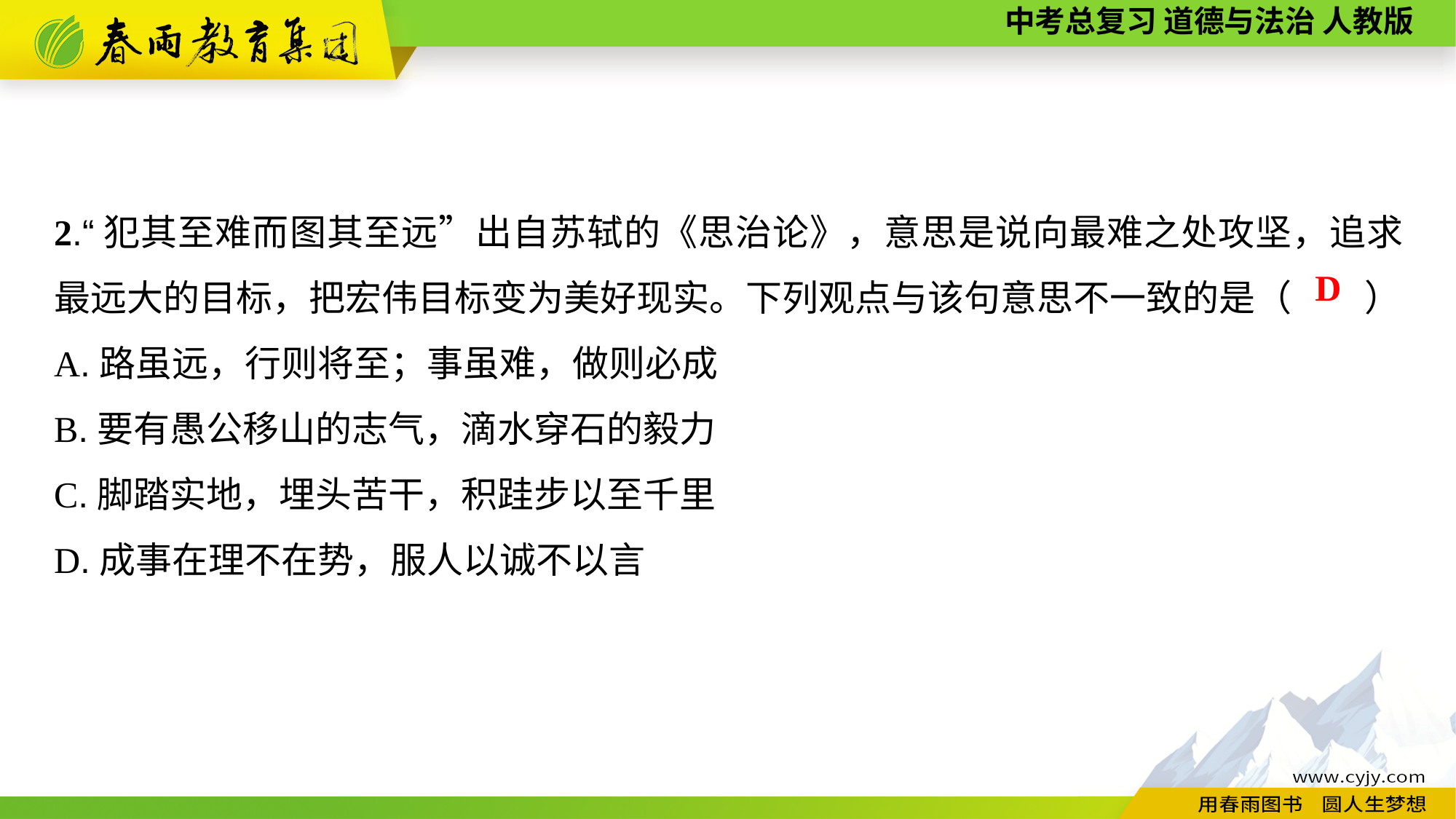

2.“犯其至难而图其至远”出自苏轼的《思治论》，意思是说向最难之处攻坚，追求最远大的目标，把宏伟目标变为美好现实。下列观点与该句意思不一致的是（　　）
A.路虽远，行则将至；事虽难，做则必成
B.要有愚公移山的志气，滴水穿石的毅力
C.脚踏实地，埋头苦干，积跬步以至千里
D.成事在理不在势，服人以诚不以言
D